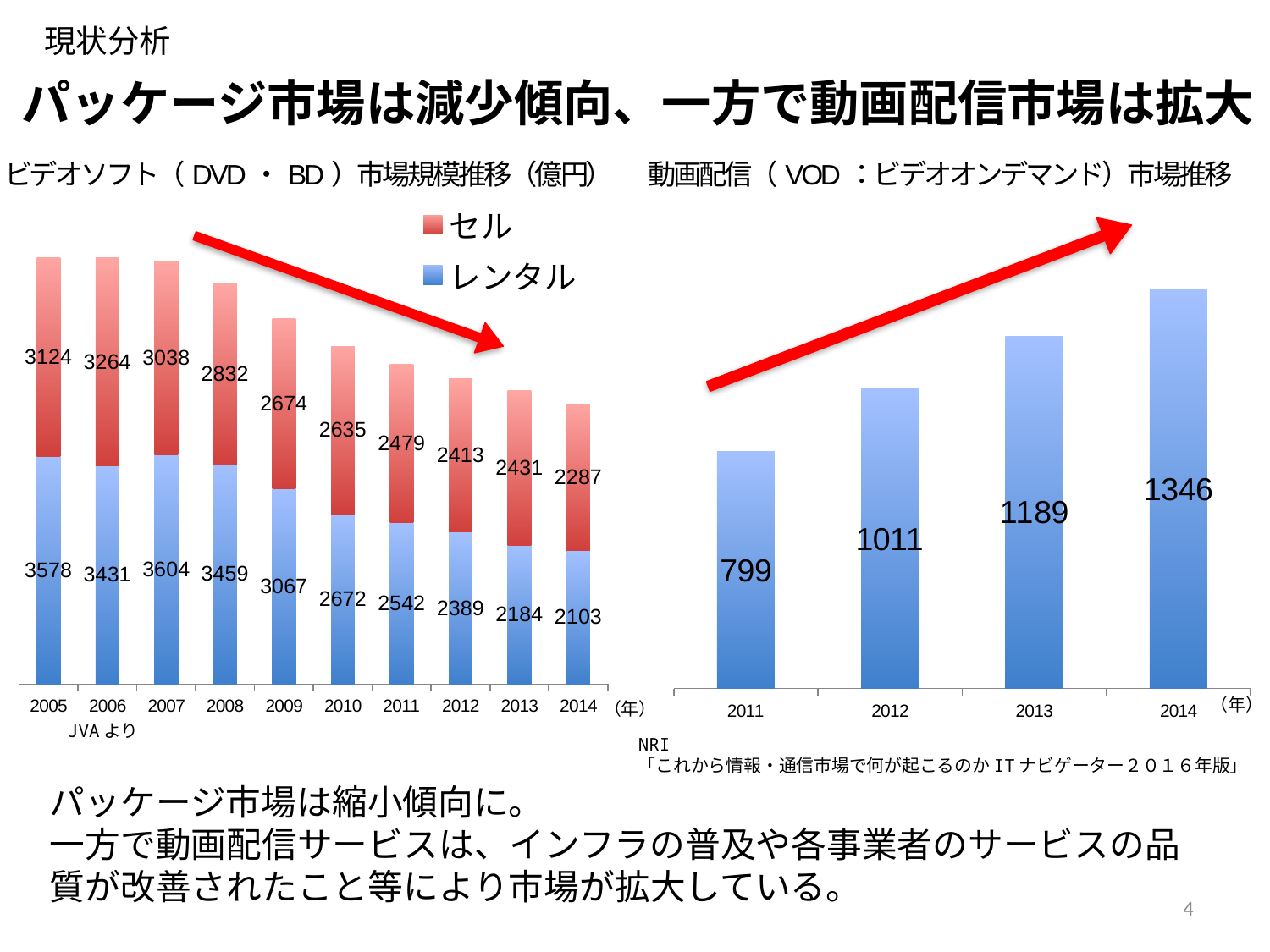

現状分析
パッケージ市場は減少傾向、一方で動画配信市場は拡大

ビデオソフト（DVD・BD）市場規模推移（億円）
動画配信（VOD：ビデオオンデマンド）市場推移

### Chart

| Category | レンタル | セル |
|---|---|---|
| 2005 | 3578.0 | 3124.0 |
| 2006 | 3431.0 | 3264.0 |
| 2007 | 3604.0 | 3038.0 |
| 2008 | 3459.0 | 2832.0 |
| 2009 | 3067.0 | 2674.0 |
| 2010 | 2672.0 | 2635.0 |
| 2011 | 2542.0 | 2479.0 |
| 2012 | 2389.0 | 2413.0 |
| 2013 | 2184.0 | 2431.0 |
| 2014 | 2103.0 | 2287.0 |

### Chart

| Category | 系列 1 |
|---|---|
| 2011 | 799.0 |
| 2012 | 1011.0 |
| 2013 | 1189.0 |
| 2014 | 1346.0 |
（年）
（年）
JVAより
NRI
「これから情報・通信市場で何が起こるのかITナビゲーター２０１６年版」
パッケージ市場は縮小傾向に。
一方で動画配信サービスは、インフラの普及や各事業者のサービスの品質が改善されたこと等により市場が拡大している。
4